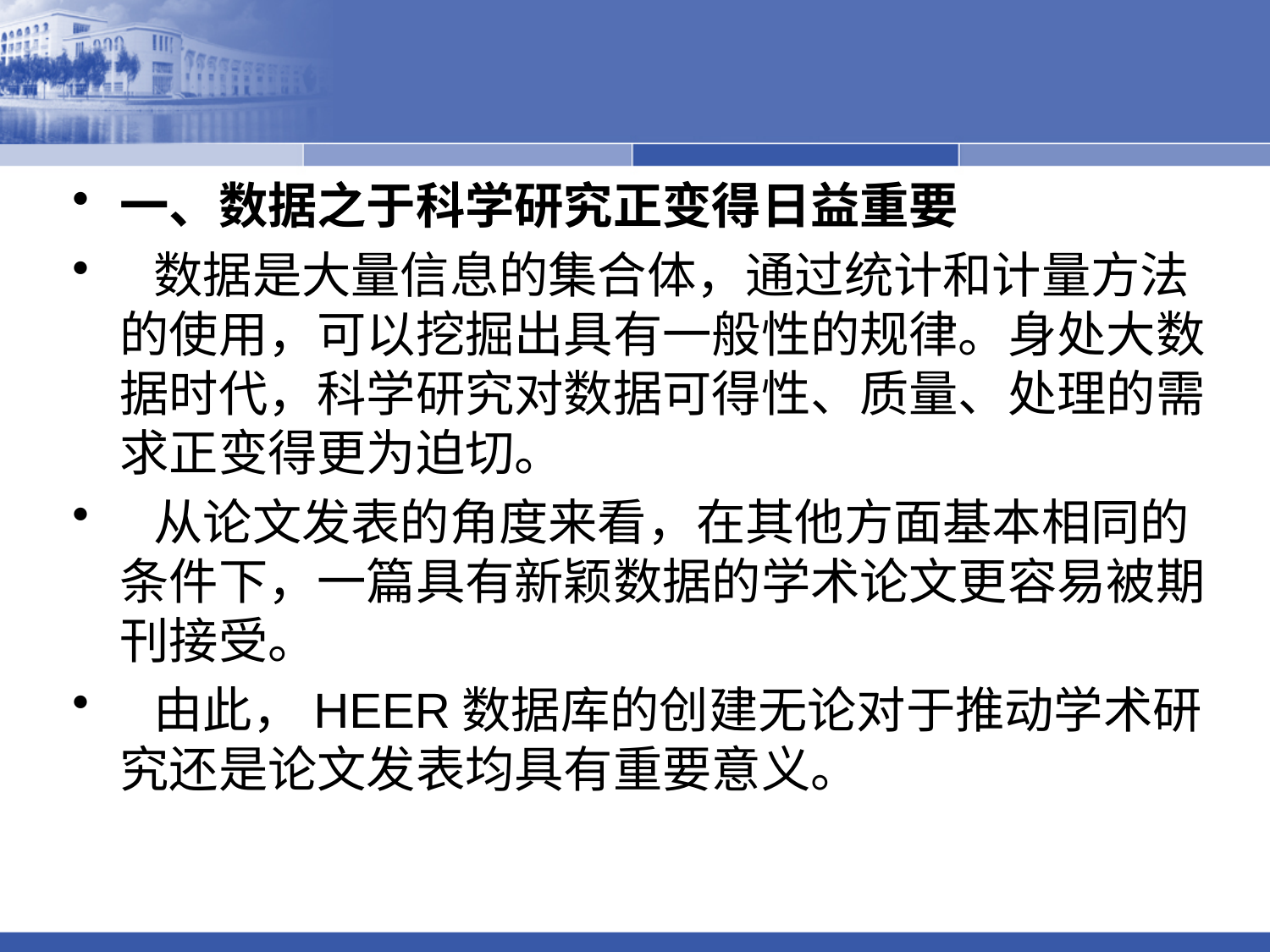

#
一、数据之于科学研究正变得日益重要
  数据是大量信息的集合体，通过统计和计量方法的使用，可以挖掘出具有一般性的规律。身处大数据时代，科学研究对数据可得性、质量、处理的需求正变得更为迫切。
  从论文发表的角度来看，在其他方面基本相同的条件下，一篇具有新颖数据的学术论文更容易被期刊接受。
  由此，HEER数据库的创建无论对于推动学术研究还是论文发表均具有重要意义。